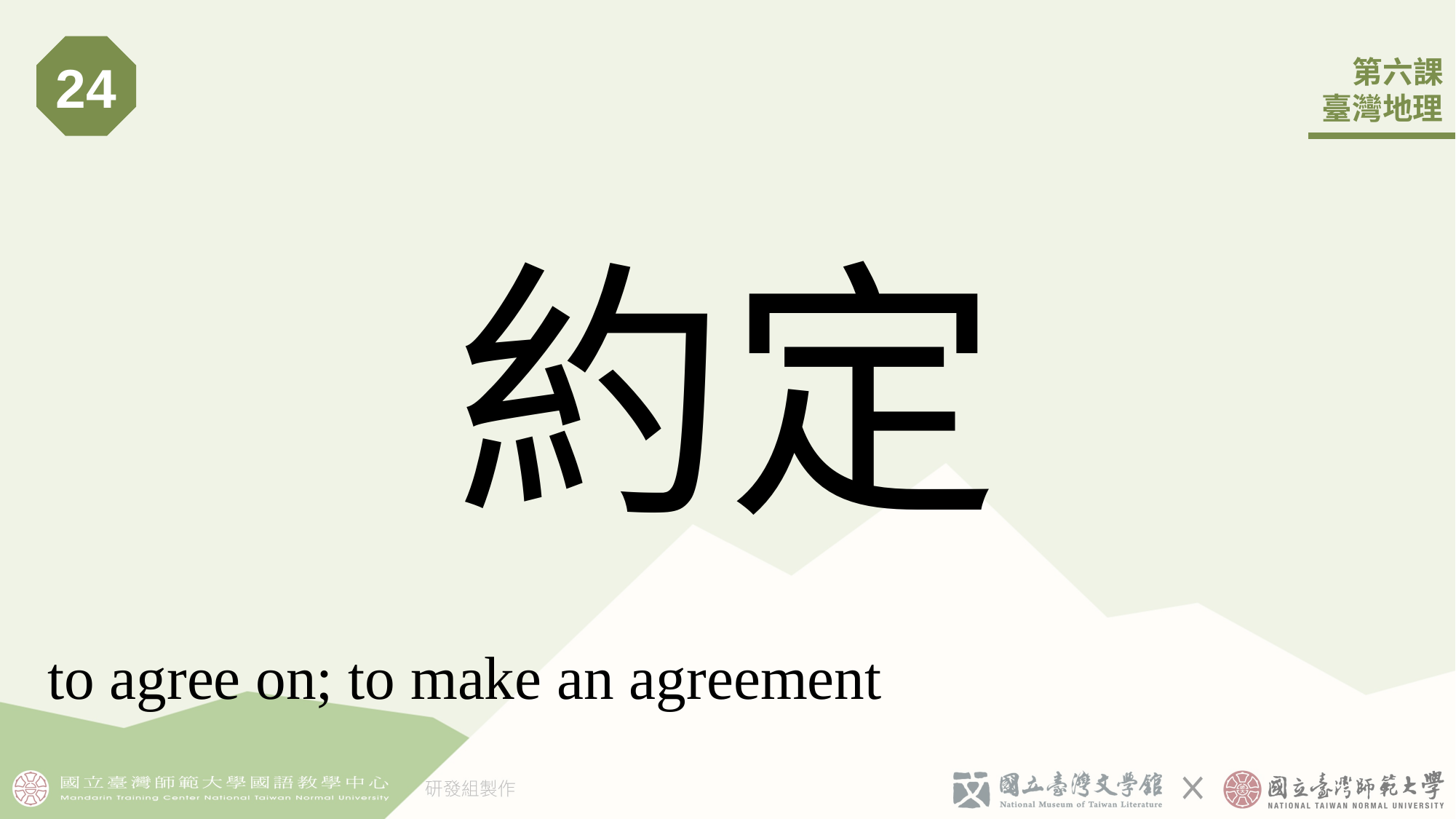

24
# 約定
to agree on; to make an agreement